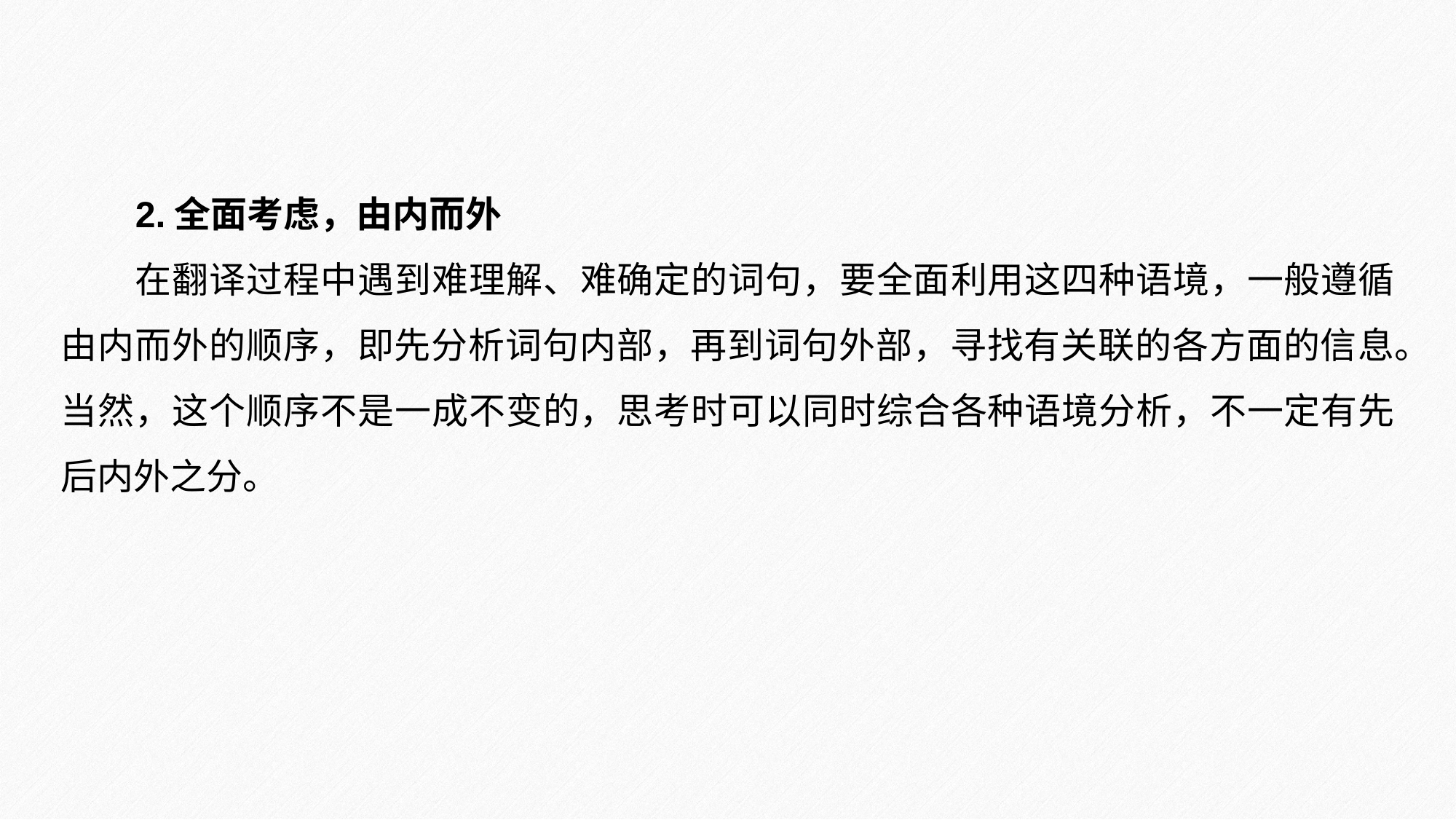

2.全面考虑，由内而外
在翻译过程中遇到难理解、难确定的词句，要全面利用这四种语境，一般遵循由内而外的顺序，即先分析词句内部，再到词句外部，寻找有关联的各方面的信息。当然，这个顺序不是一成不变的，思考时可以同时综合各种语境分析，不一定有先后内外之分。